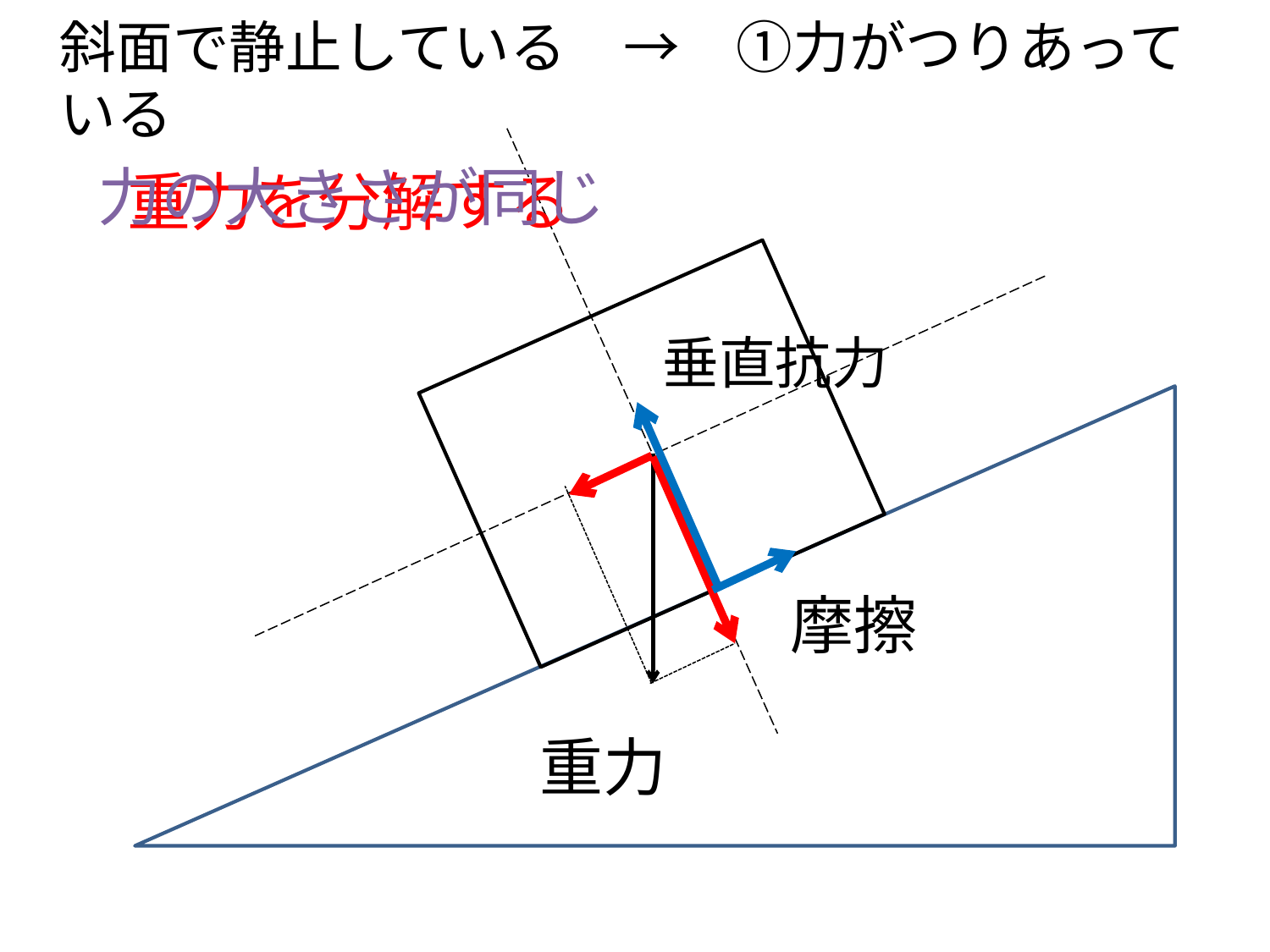

斜面で静止している　→　①力がつりあっている
力の大きさが同じ
重力を分解する

垂直抗力

摩擦
重力